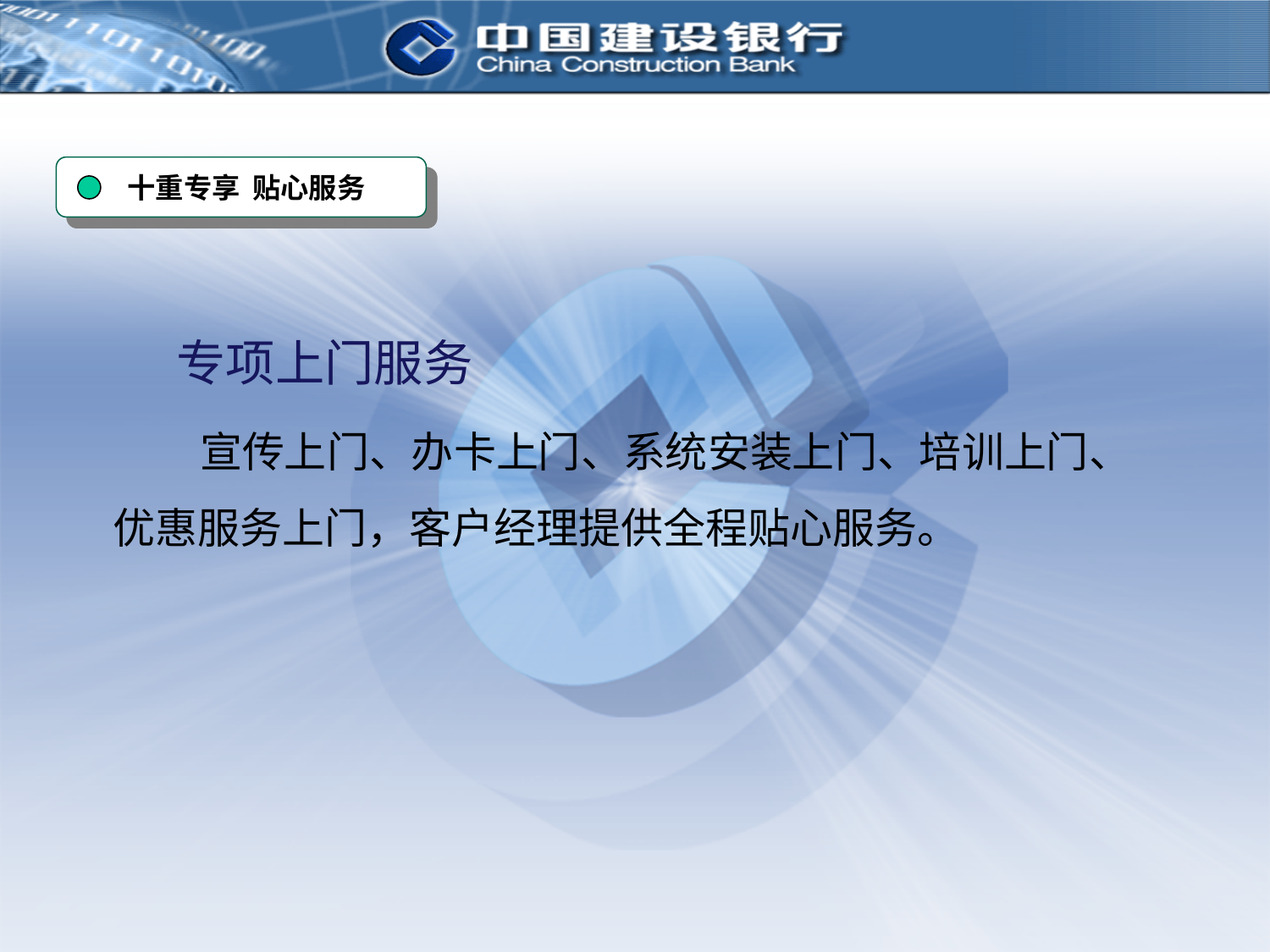

十重专享  贴心服务

专项上门服务
宣传上门、办卡上门、系统安装上门、培训上门、优惠服务上门，客户经理提供全程贴心服务。